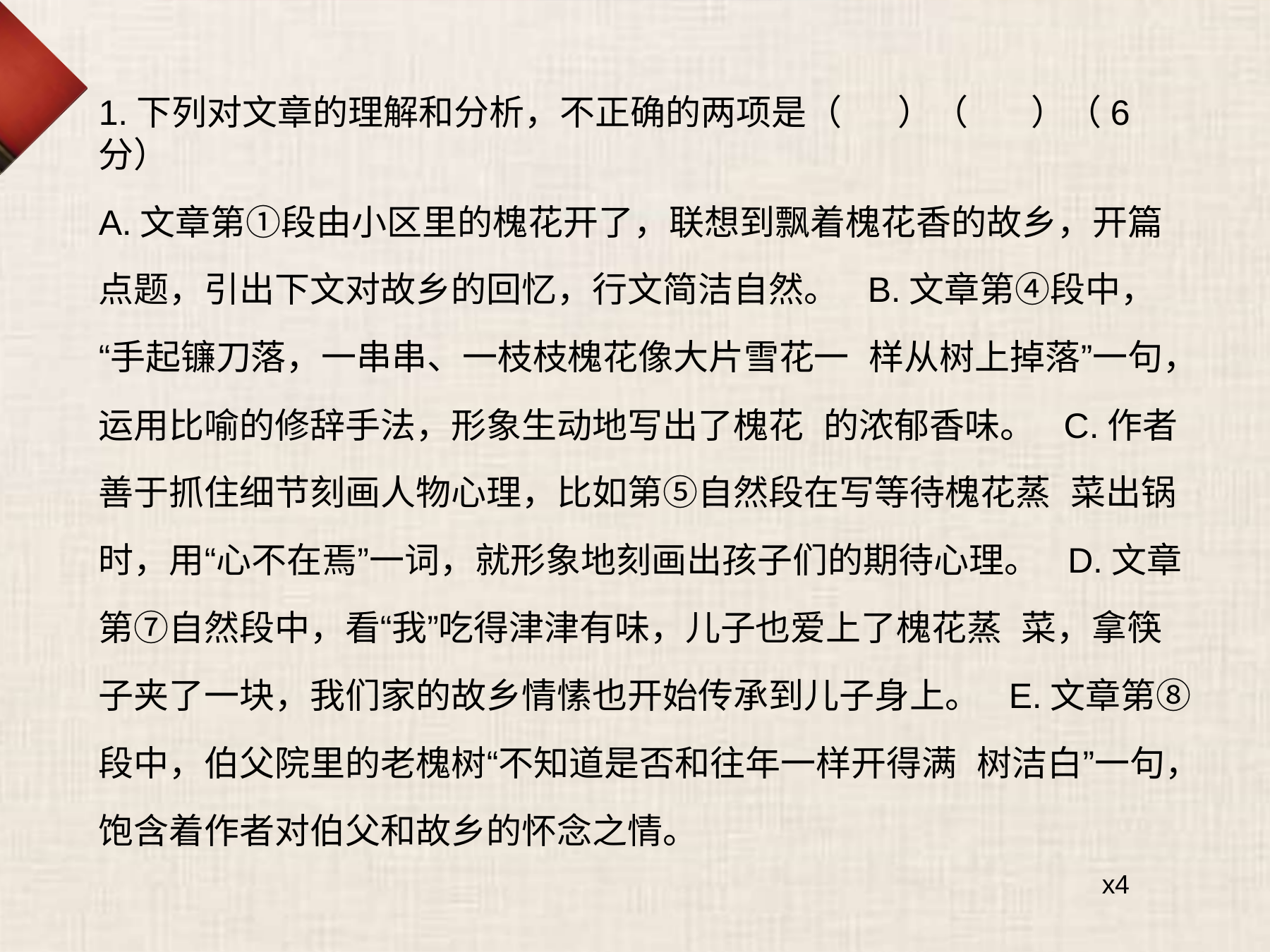

1.下列对文章的理解和分析，不正确的两项是（	）（	）（6分）
A.文章第①段由小区里的槐花开了，联想到飘着槐花香的故乡，开篇  点题，引出下文对故乡的回忆，行文简洁自然。  B.文章第④段中，“手起镰刀落，一串串、一枝枝槐花像大片雪花一  样从树上掉落”一句，运用比喻的修辞手法，形象生动地写出了槐花  的浓郁香味。  C.作者善于抓住细节刻画人物心理，比如第⑤自然段在写等待槐花蒸  菜出锅时，用“心不在焉”一词，就形象地刻画出孩子们的期待心理。  D.文章第⑦自然段中，看“我”吃得津津有味，儿子也爱上了槐花蒸  菜，拿筷子夹了一块，我们家的故乡情愫也开始传承到儿子身上。  E.文章第⑧段中，伯父院里的老槐树“不知道是否和往年一样开得满  树洁白”一句，饱含着作者对伯父和故乡的怀念之情。
x4